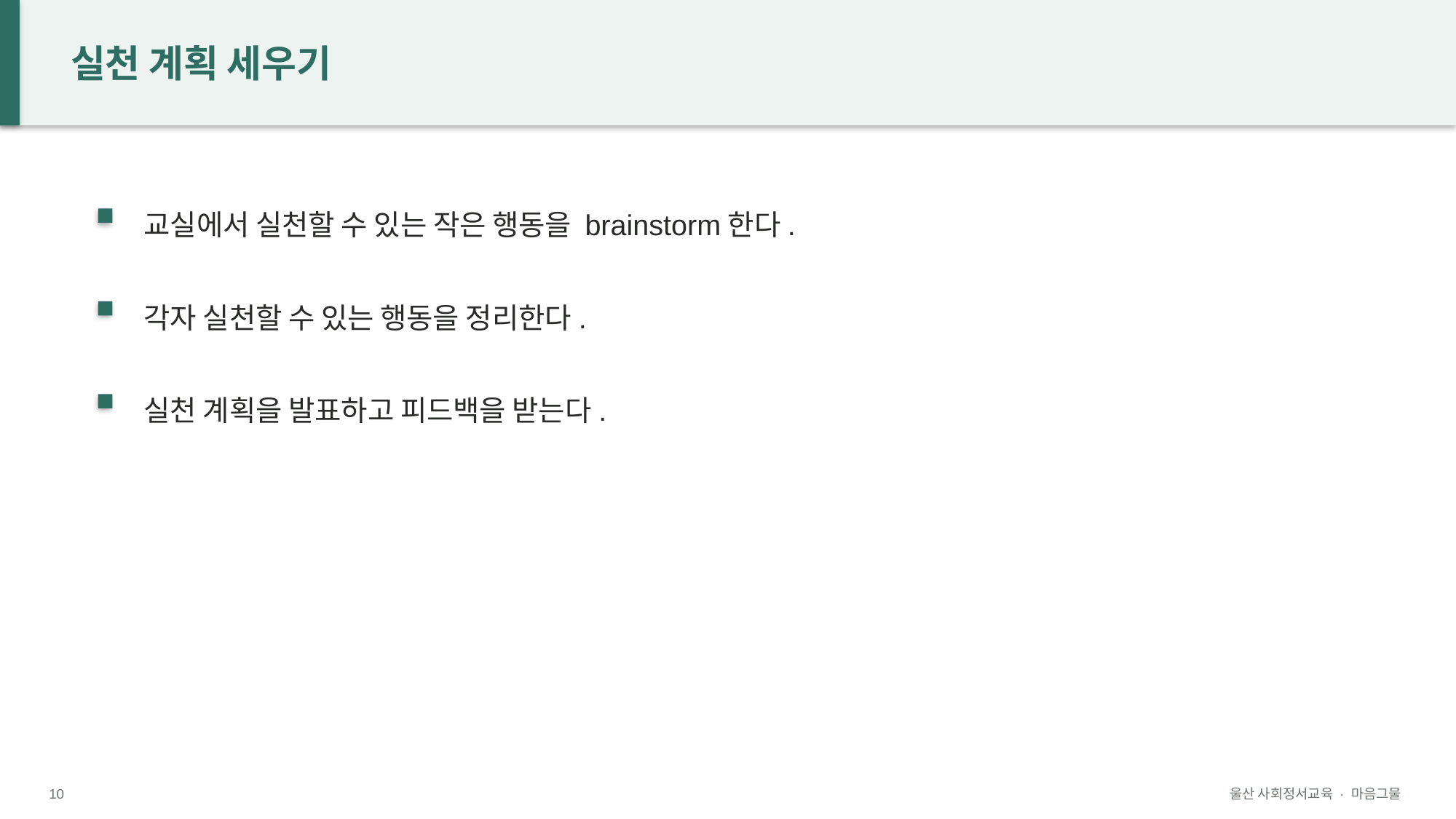

실천 계획 세우기
교실에서 실천할 수 있는 작은 행동을 brainstorm한다.

각자 실천할 수 있는 행동을 정리한다.

실천 계획을 발표하고 피드백을 받는다.

10
울산 사회정서교육 · 마음그물